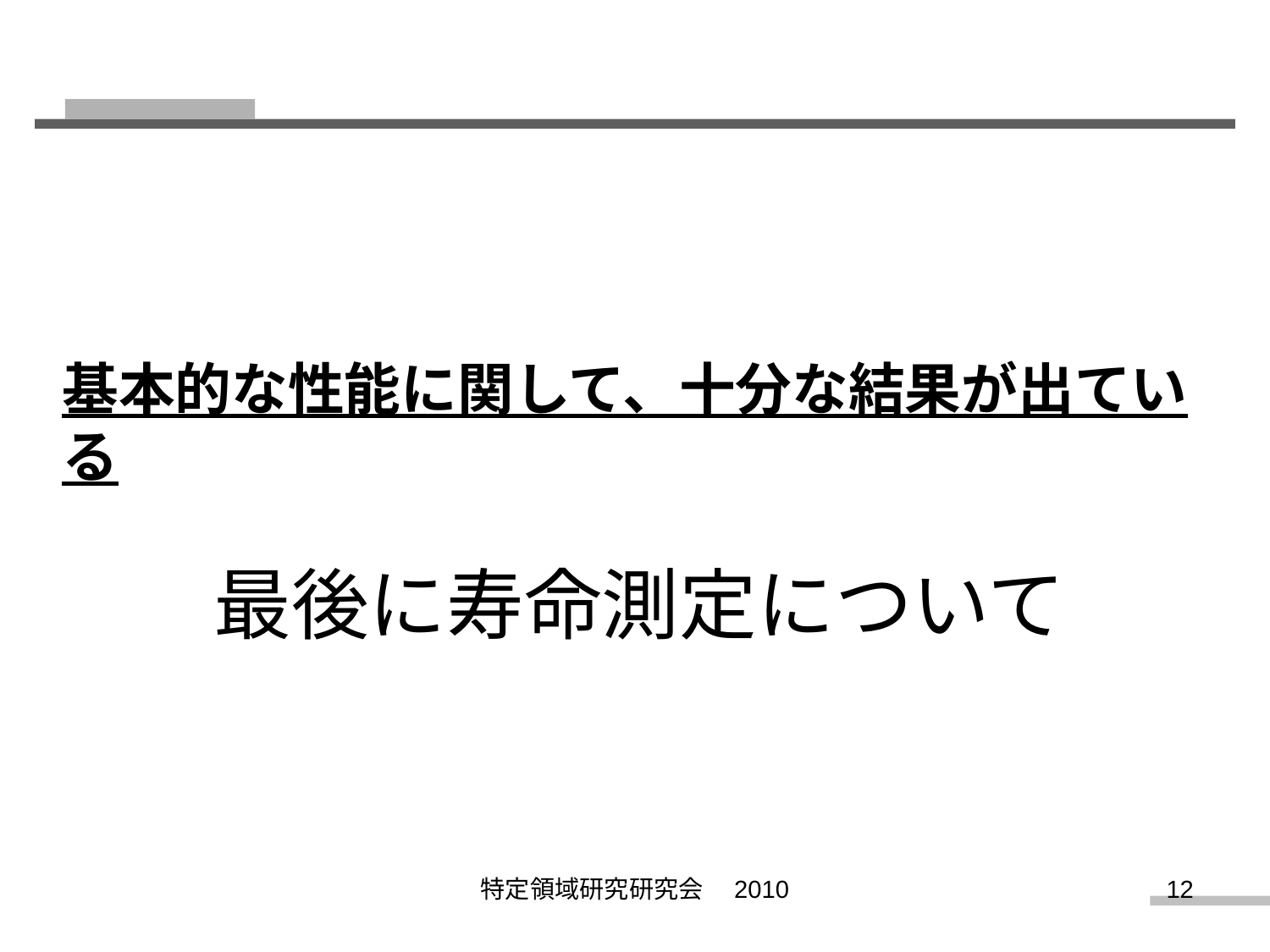

基本的な性能に関して、十分な結果が出ている

最後に寿命測定について
特定領域研究研究会　2010
12